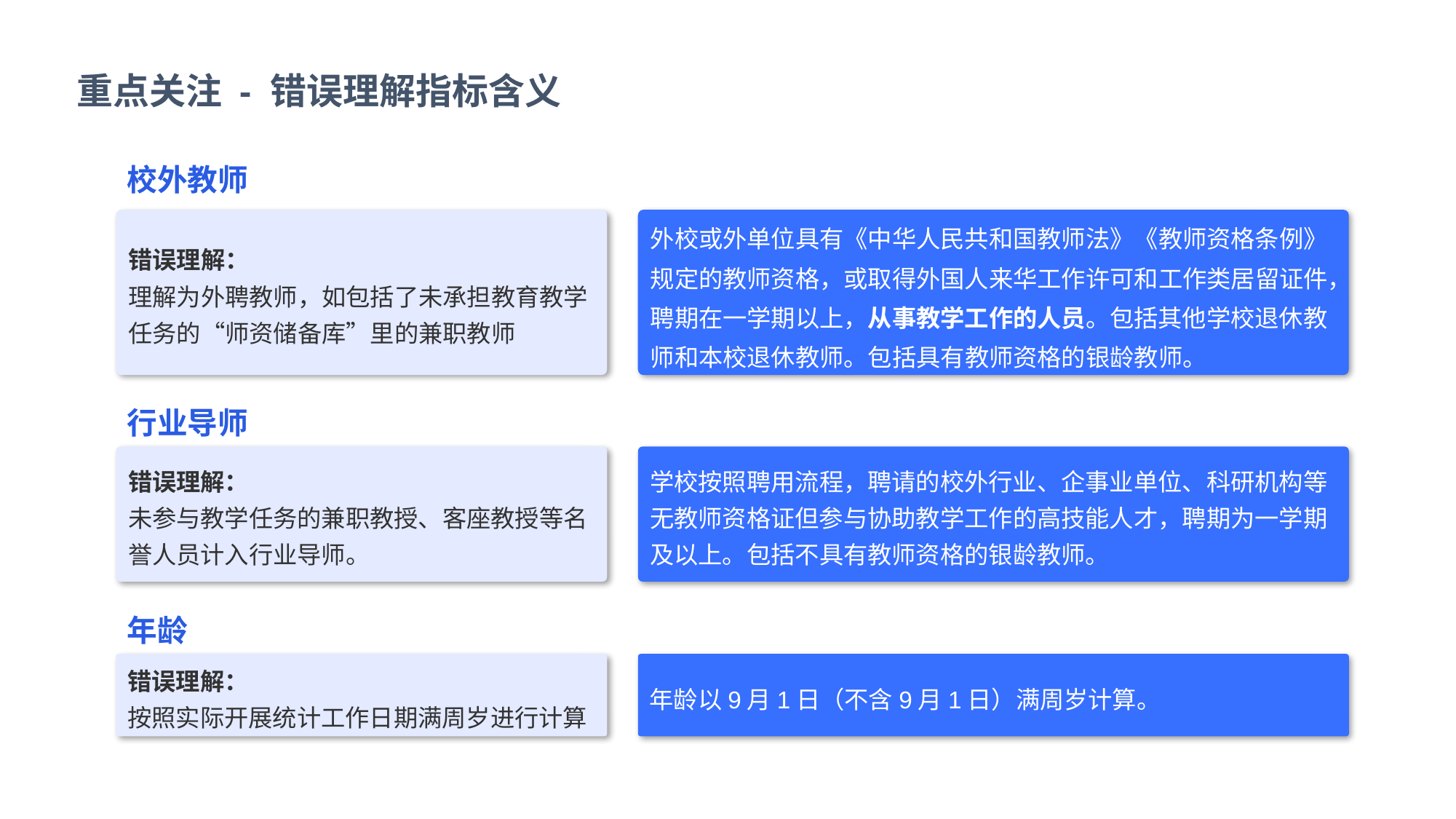

重点关注 - 错误理解指标含义
校外教师
外校或外单位具有《中华人民共和国教师法》《教师资格条例》规定的教师资格，或取得外国人来华工作许可和工作类居留证件，聘期在一学期以上，从事教学工作的人员。包括其他学校退休教师和本校退休教师。包括具有教师资格的银龄教师。
错误理解：
理解为外聘教师，如包括了未承担教育教学任务的“师资储备库”里的兼职教师
行业导师
错误理解：
未参与教学任务的兼职教授、客座教授等名誉人员计入行业导师。
学校按照聘用流程，聘请的校外行业、企事业单位、科研机构等无教师资格证但参与协助教学工作的高技能人才，聘期为一学期及以上。包括不具有教师资格的银龄教师。
年龄
错误理解：
按照实际开展统计工作日期满周岁进行计算
年龄以9月1日（不含9月1日）满周岁计算。